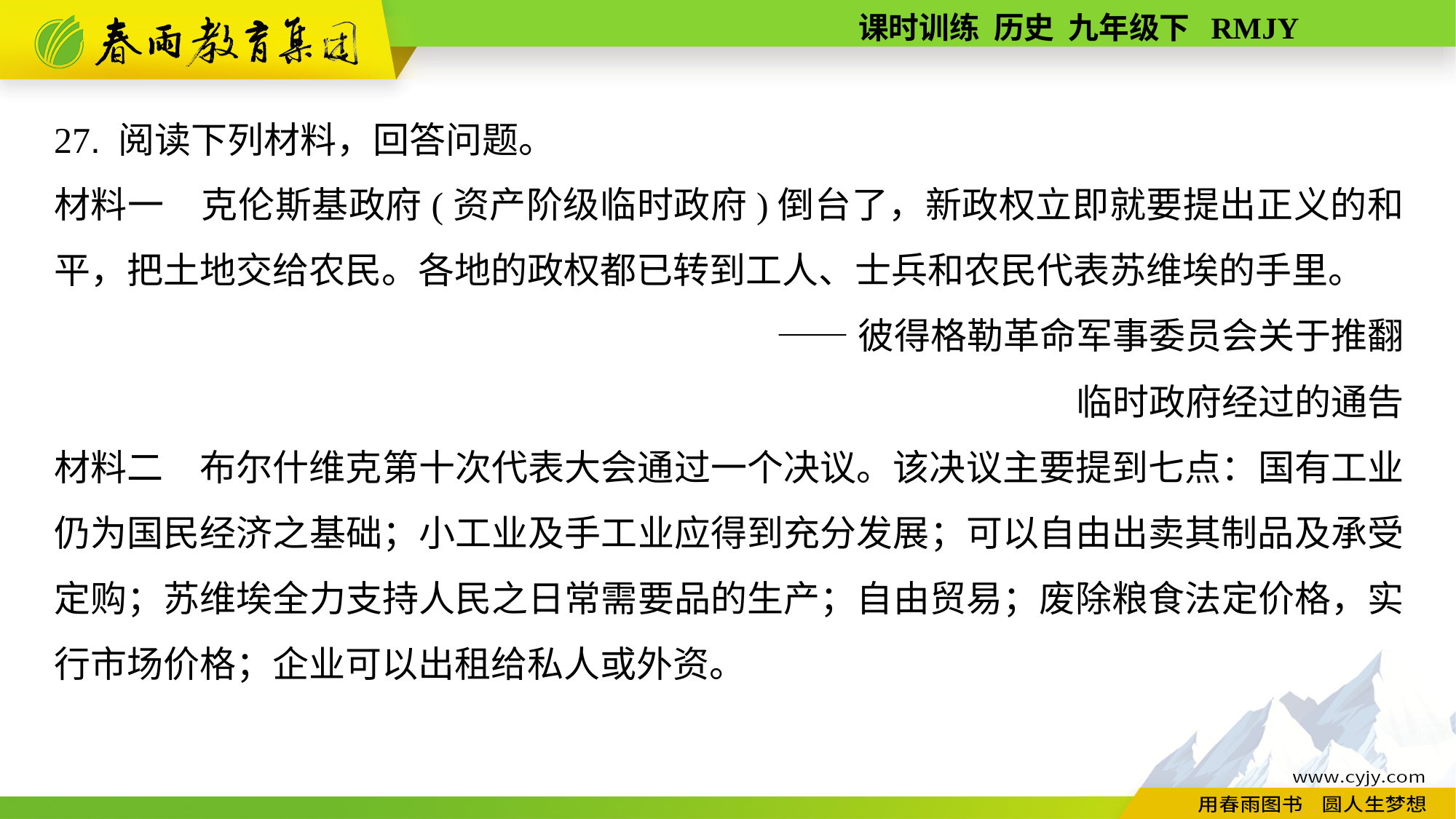

27. 阅读下列材料，回答问题。
材料一　克伦斯基政府(资产阶级临时政府)倒台了，新政权立即就要提出正义的和平，把土地交给农民。各地的政权都已转到工人、士兵和农民代表苏维埃的手里。
——彼得格勒革命军事委员会关于推翻
临时政府经过的通告
材料二　布尔什维克第十次代表大会通过一个决议。该决议主要提到七点：国有工业仍为国民经济之基础；小工业及手工业应得到充分发展；可以自由出卖其制品及承受定购；苏维埃全力支持人民之日常需要品的生产；自由贸易；废除粮食法定价格，实行市场价格；企业可以出租给私人或外资。